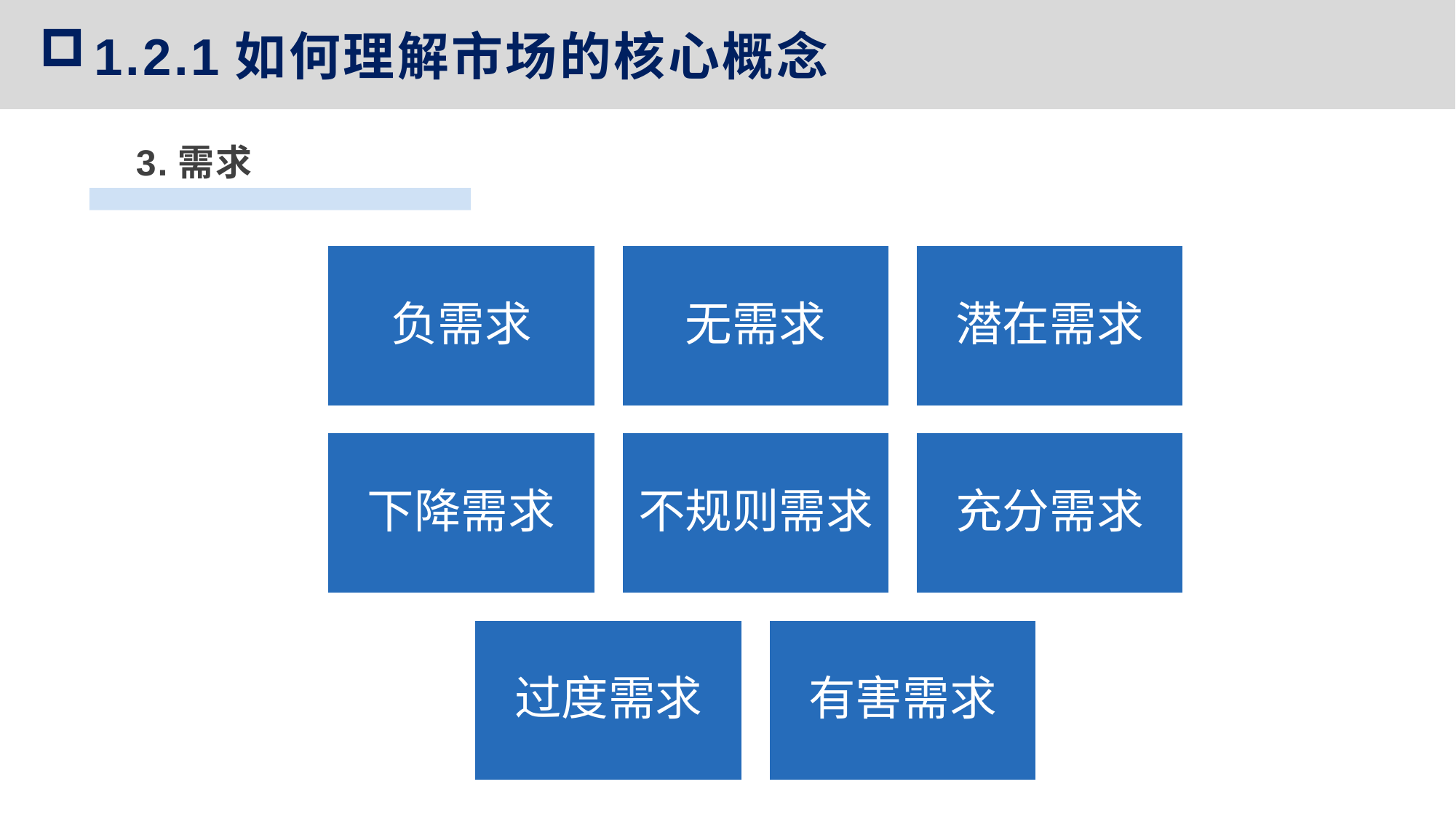

1.2.1如何理解市场的核心概念
3.需求

负需求
无需求
潜在需求
下降需求
不规则需求
充分需求
过度需求
有害需求